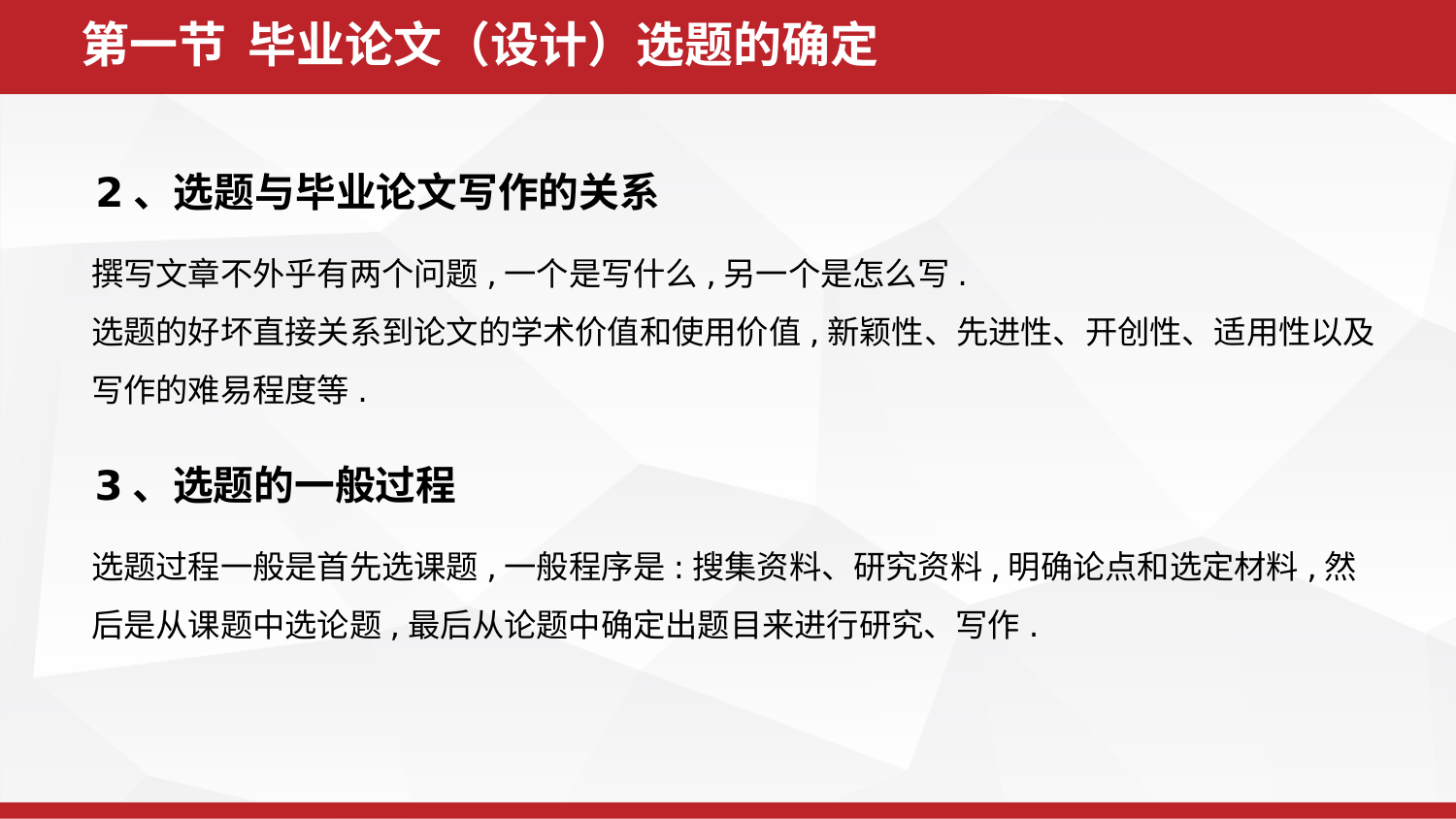

第一节  毕业论文（设计）选题的确定
2、选题与毕业论文写作的关系
撰写文章不外乎有两个问题,一个是写什么,另一个是怎么写.
选题的好坏直接关系到论文的学术价值和使用价值,新颖性、先进性、开创性、适用性以及写作的难易程度等.
3、选题的一般过程
选题过程一般是首先选课题,一般程序是:搜集资料、研究资料,明确论点和选定材料,然后是从课题中选论题,最后从论题中确定出题目来进行研究、写作.